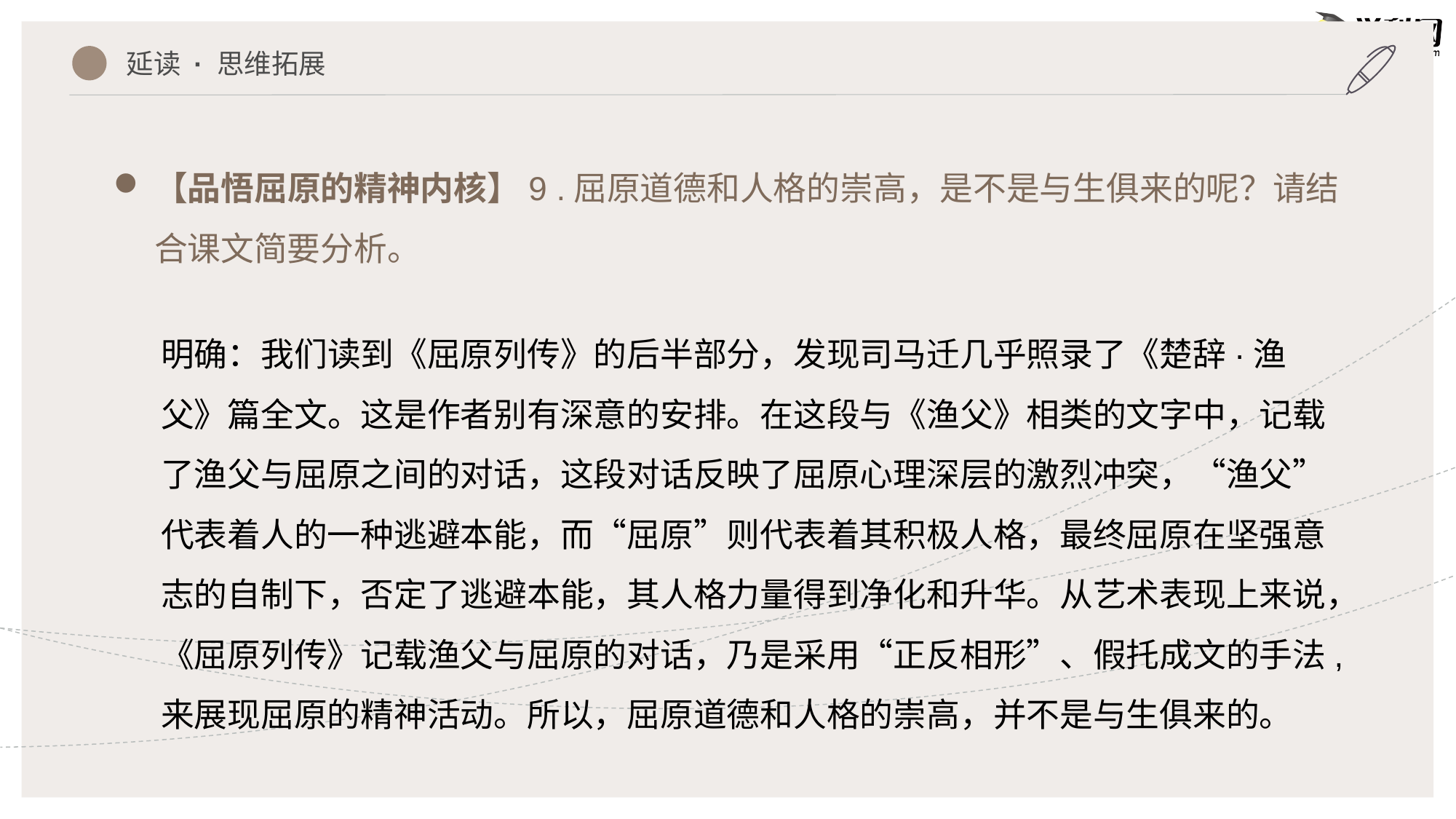

延读 · 思维拓展

【品悟屈原的精神内核】9 .屈原道德和人格的崇高，是不是与生俱来的呢？请结合课文简要分析。

明确：我们读到《屈原列传》的后半部分，发现司马迁几乎照录了《楚辞·渔父》篇全文。这是作者别有深意的安排。在这段与《渔父》相类的文字中，记载了渔父与屈原之间的对话，这段对话反映了屈原心理深层的激烈冲突，“渔父”代表着人的一种逃避本能，而“屈原”则代表着其积极人格，最终屈原在坚强意志的自制下，否定了逃避本能，其人格力量得到净化和升华。从艺术表现上来说，《屈原列传》记载渔父与屈原的对话，乃是采用“正反相形”、假托成文的手法,来展现屈原的精神活动。所以，屈原道德和人格的崇高，并不是与生俱来的。